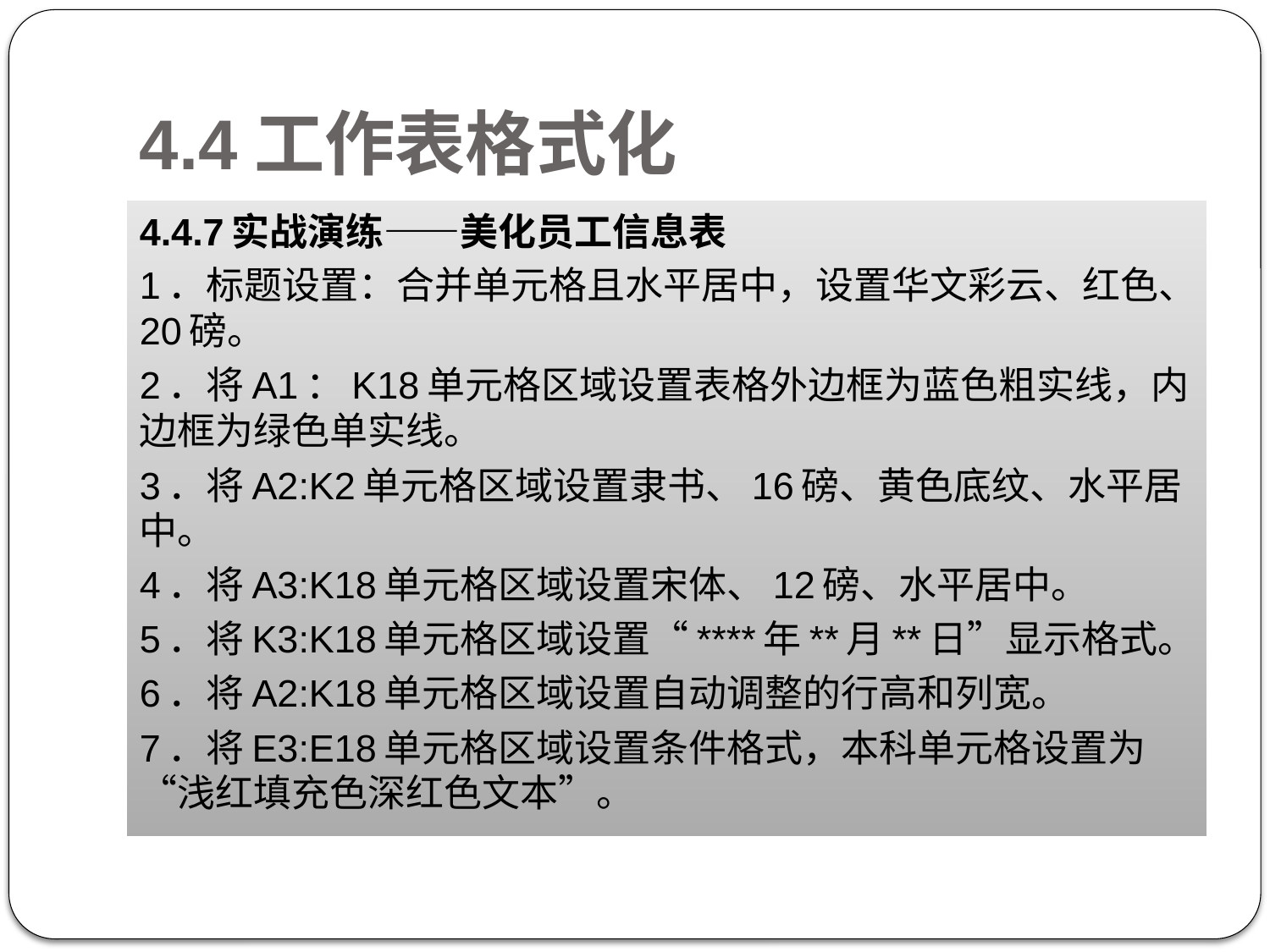

# 4.4工作表格式化
4.4.7实战演练——美化员工信息表
1．标题设置：合并单元格且水平居中，设置华文彩云、红色、20磅。
2．将A1：K18单元格区域设置表格外边框为蓝色粗实线，内边框为绿色单实线。
3．将A2:K2单元格区域设置隶书、16磅、黄色底纹、水平居中。
4．将A3:K18单元格区域设置宋体、12磅、水平居中。
5．将K3:K18单元格区域设置“****年**月**日”显示格式。
6．将A2:K18单元格区域设置自动调整的行高和列宽。
7．将E3:E18单元格区域设置条件格式，本科单元格设置为“浅红填充色深红色文本”。